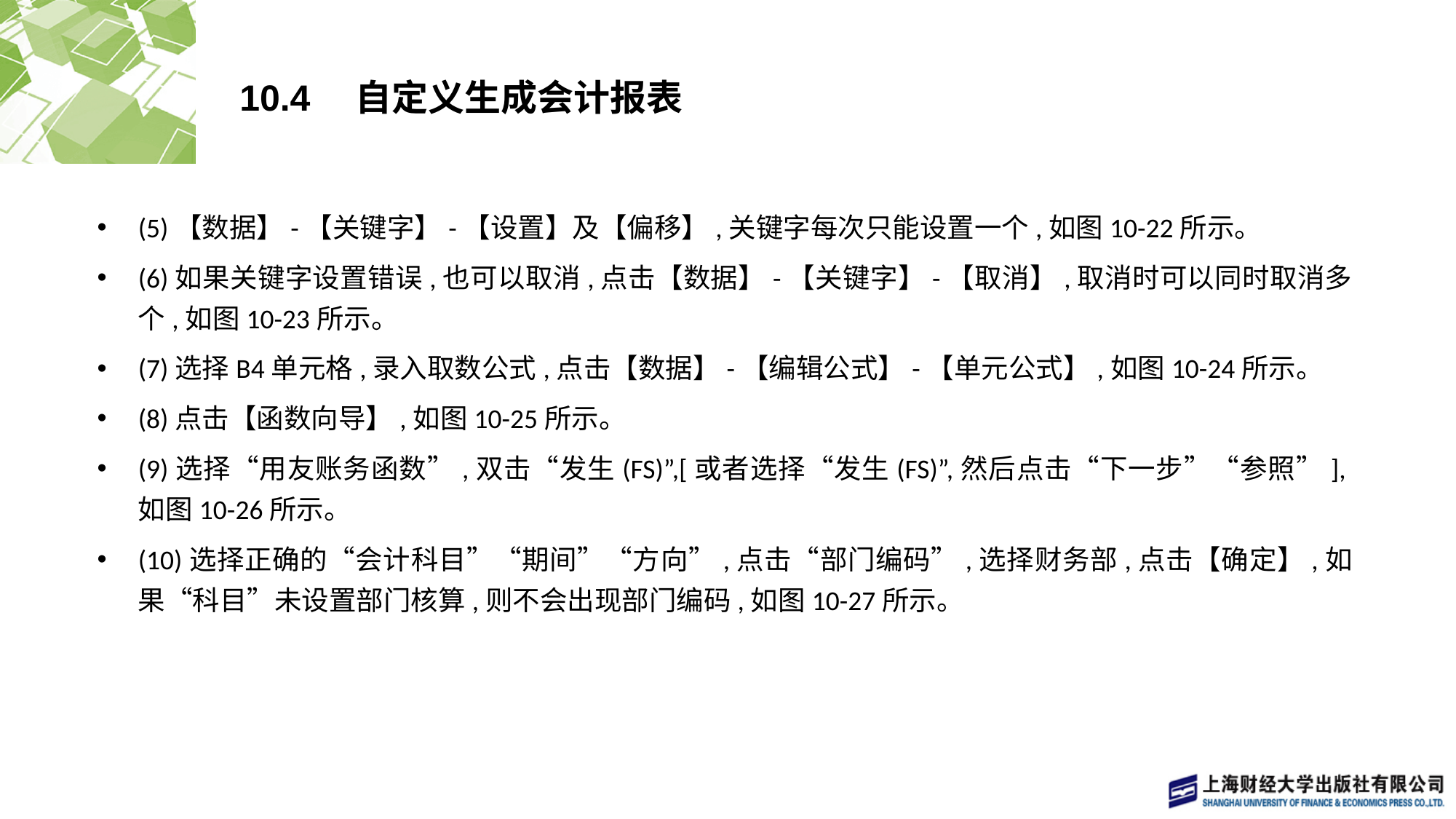

# 10.4　自定义生成会计报表
(5)【数据】-【关键字】-【设置】及【偏移】,关键字每次只能设置一个,如图10-22所示。
(6)如果关键字设置错误,也可以取消,点击【数据】-【关键字】-【取消】,取消时可以同时取消多个,如图10-23所示。
(7)选择B4单元格,录入取数公式,点击【数据】-【编辑公式】-【单元公式】,如图10-24所示。
(8)点击【函数向导】,如图10-25所示。
(9)选择“用友账务函数”,双击“发生(FS)”,[或者选择“发生(FS)”,然后点击“下一步”“参照”],如图10-26所示。
(10)选择正确的“会计科目”“期间”“方向”,点击“部门编码”,选择财务部,点击【确定】,如果“科目”未设置部门核算,则不会出现部门编码,如图10-27所示。